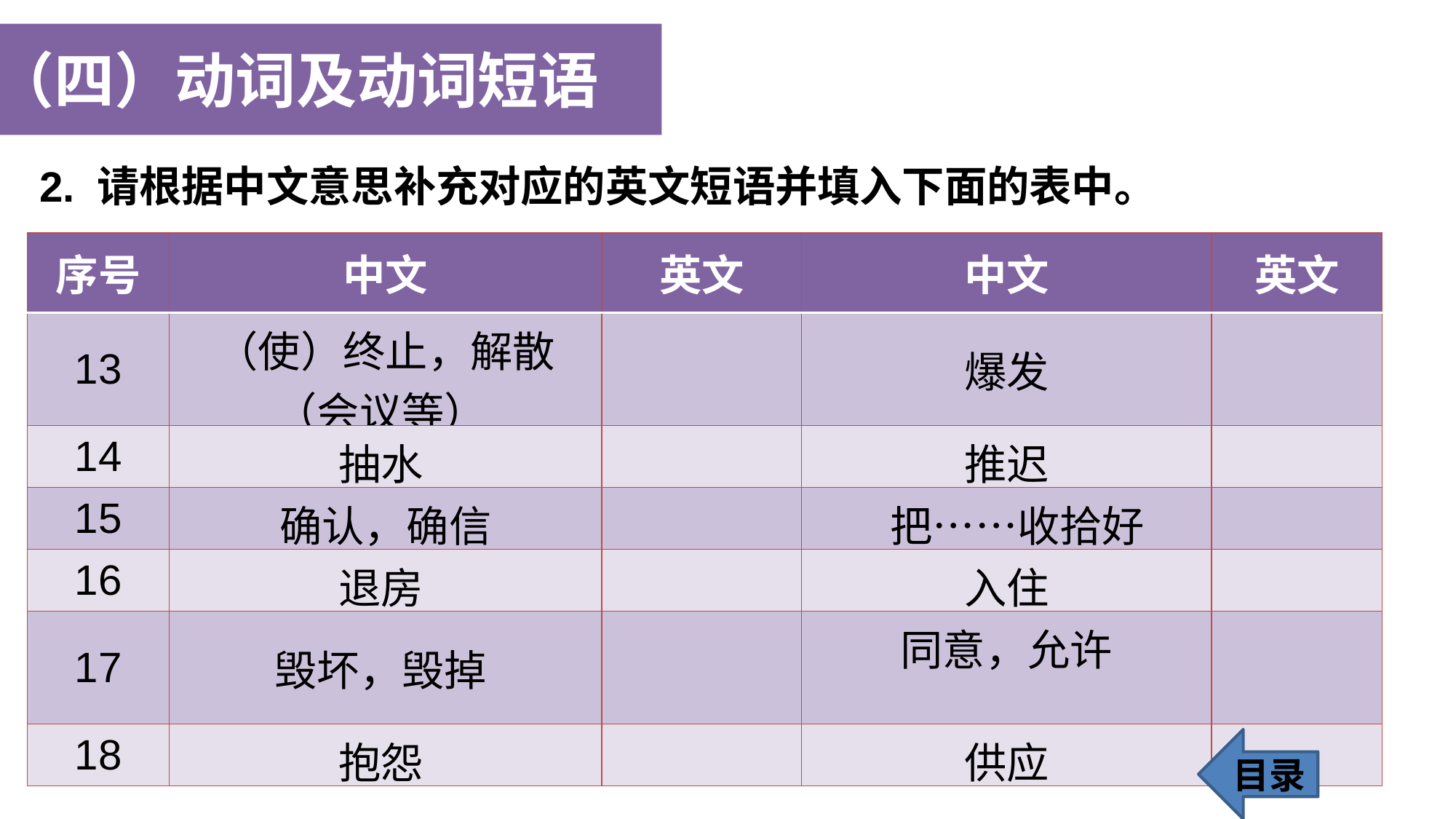

（四）动词及动词短语
2. 请根据中文意思补充对应的英文短语并填入下面的表中。
| 序号 | 中文 | 英文 | 中文 | 英文 |
| --- | --- | --- | --- | --- |
| 13 | （使）终止，解散（会议等） |  | 爆发 |  |
| 14 | 抽水 |  | 推迟 |  |
| 15 | 确认，确信 |  | 把……收拾好 |  |
| 16 | 退房 |  | 入住 |  |
| 17 | 毁坏，毁掉 |  | 同意，允许 |  |
| 18 | 抱怨 |  | 供应 |  |
目录
118